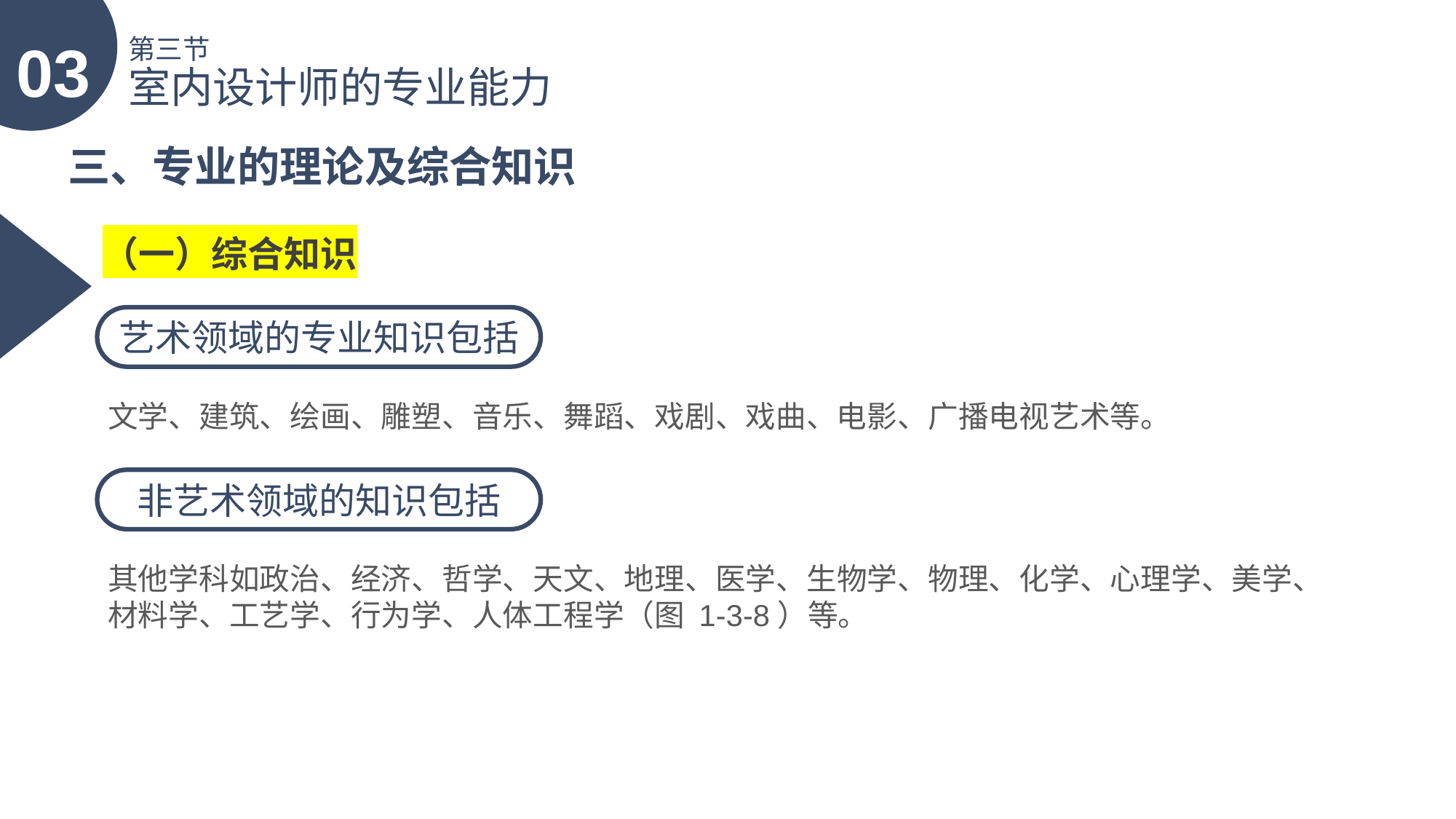

03
第三节
室内设计师的专业能力
三、专业的理论及综合知识
（一）综合知识

艺术领域的专业知识包括
文学、建筑、绘画、雕塑、音乐、舞蹈、戏剧、戏曲、电影、广播电视艺术等。
非艺术领域的知识包括
其他学科如政治、经济、哲学、天文、地理、医学、生物学、物理、化学、心理学、美学、材料学、工艺学、行为学、人体工程学（图 1-3-8）等。